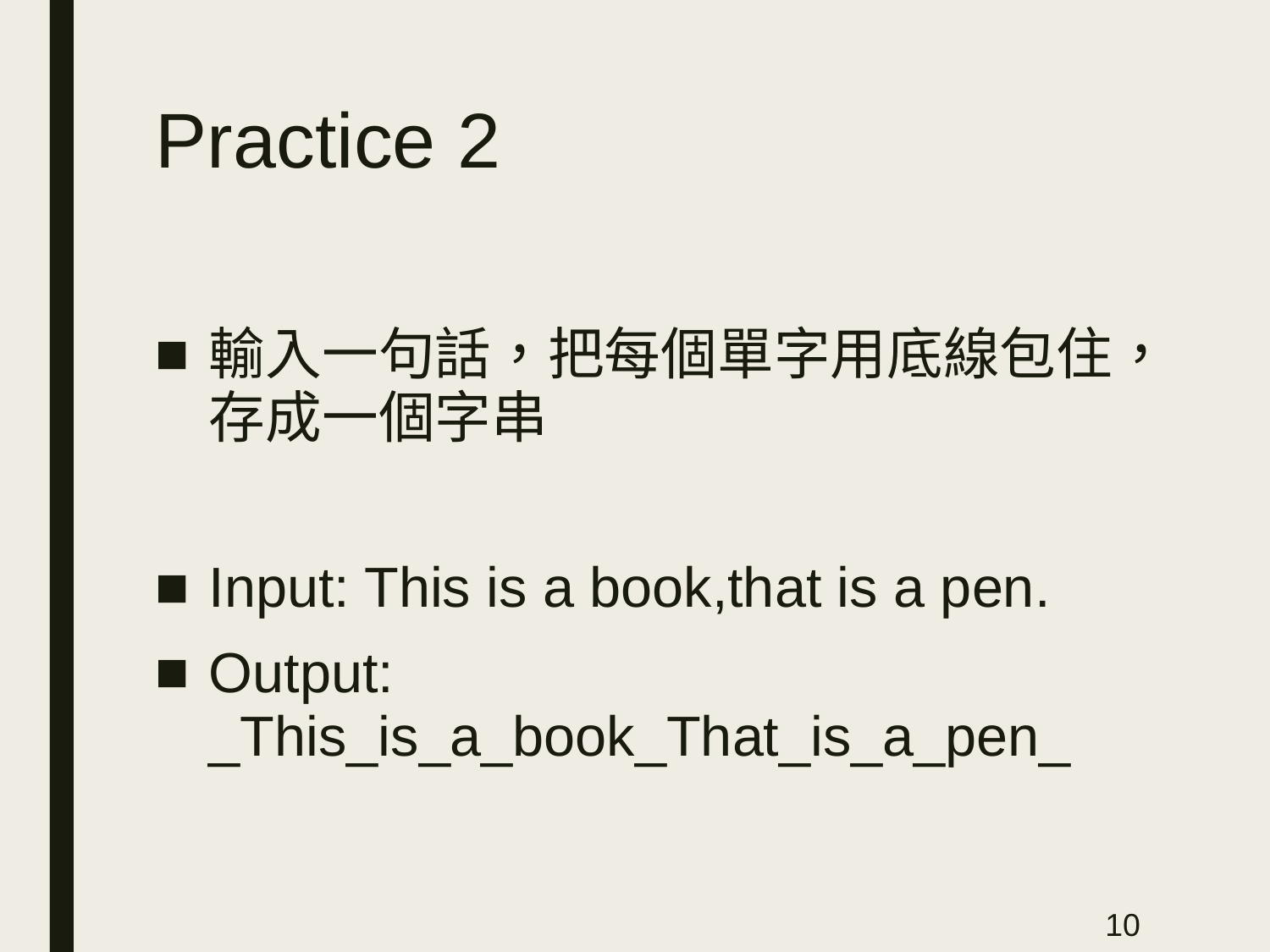

# Practice 2
輸入一句話，把每個單字用底線包住，存成一個字串

Input: This is a book,that is a pen.
Output: _This_is_a_book_That_is_a_pen_
10